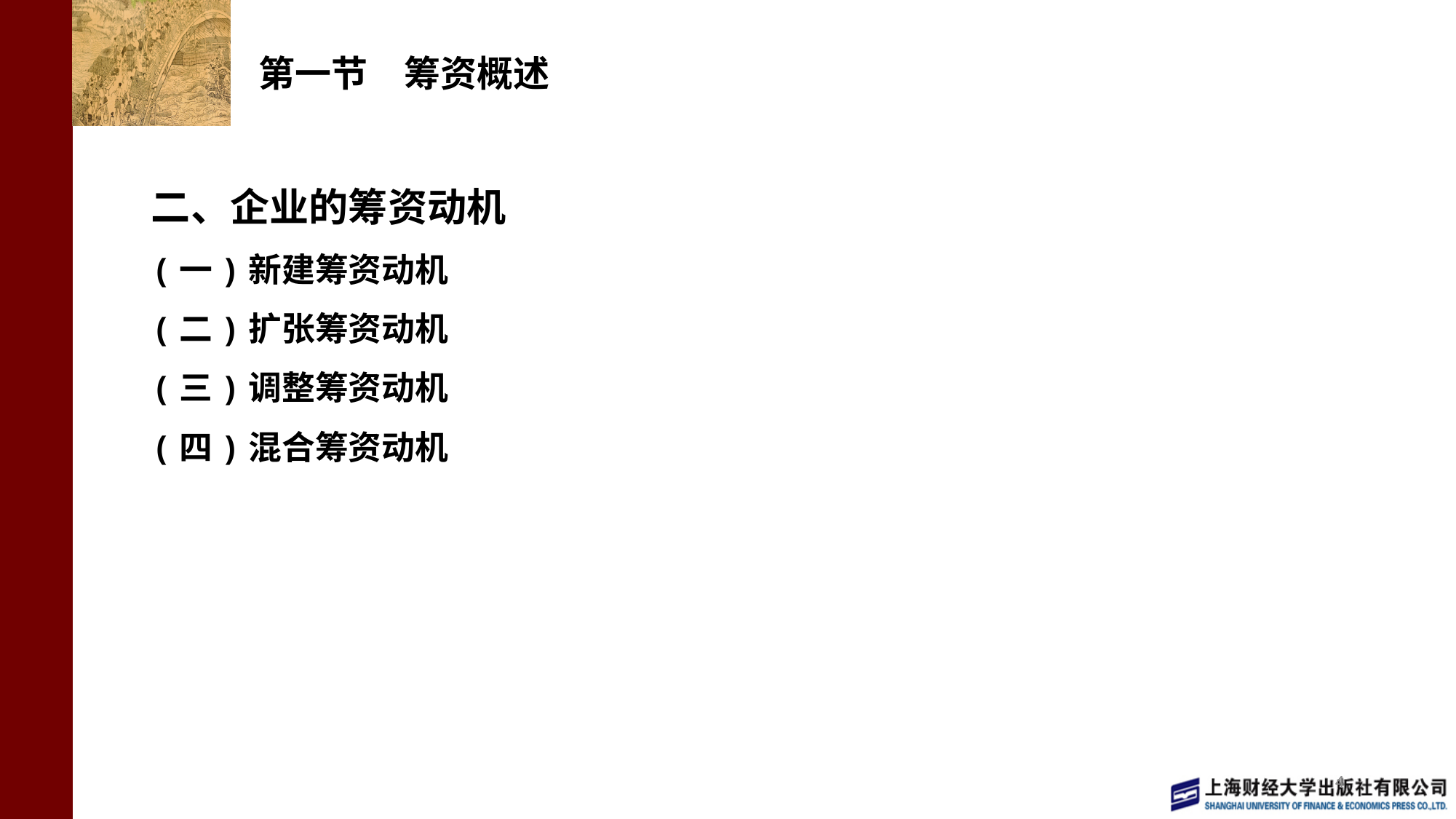

# 第一节　筹资概述
二、企业的筹资动机
(一)新建筹资动机
(二)扩张筹资动机
(三)调整筹资动机
(四)混合筹资动机

4